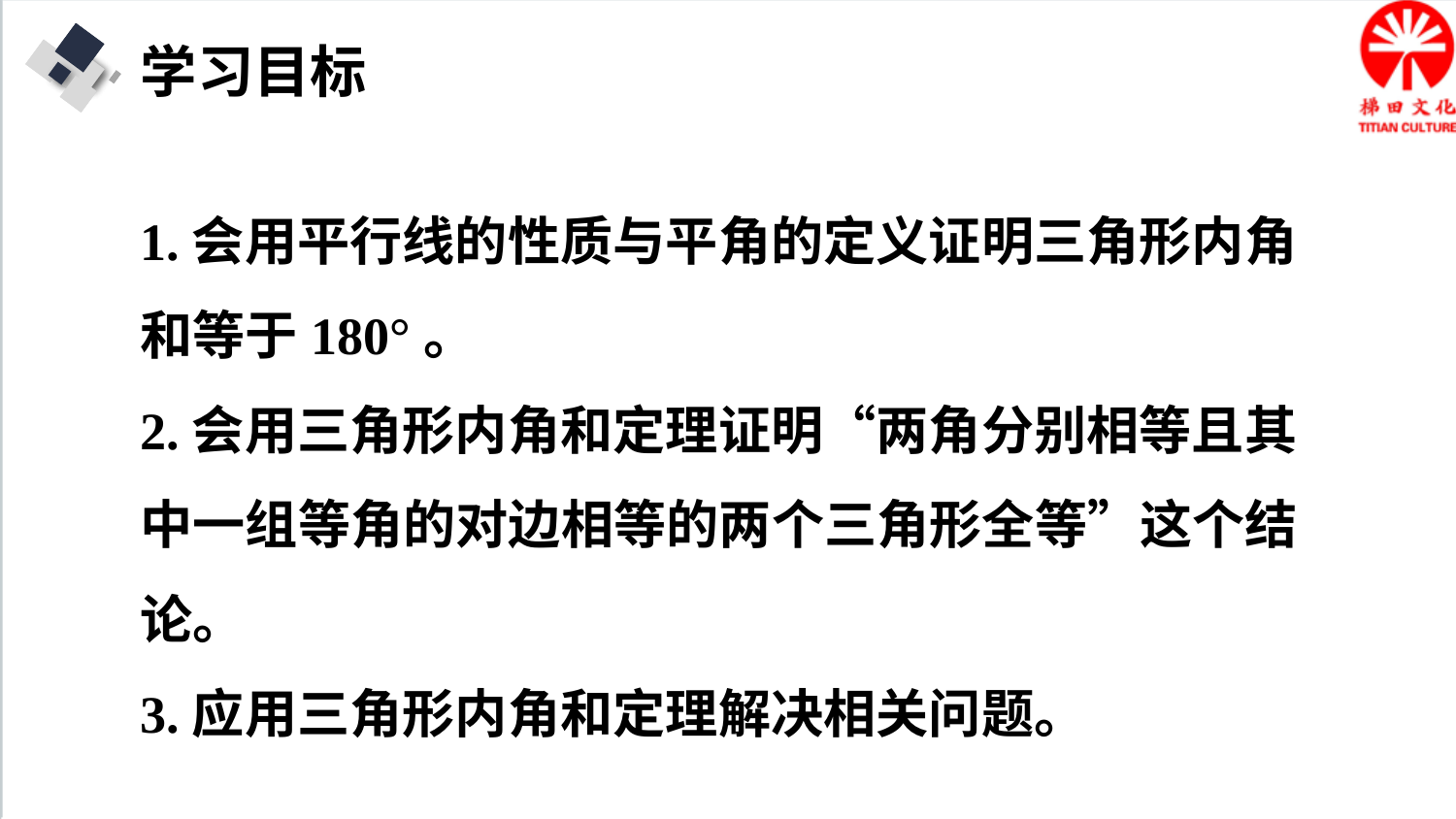

学习目标

1.会用平行线的性质与平角的定义证明三角形内角和等于180°。
2.会用三角形内角和定理证明“两角分别相等且其中一组等角的对边相等的两个三角形全等”这个结论。
3.应用三角形内角和定理解决相关问题。